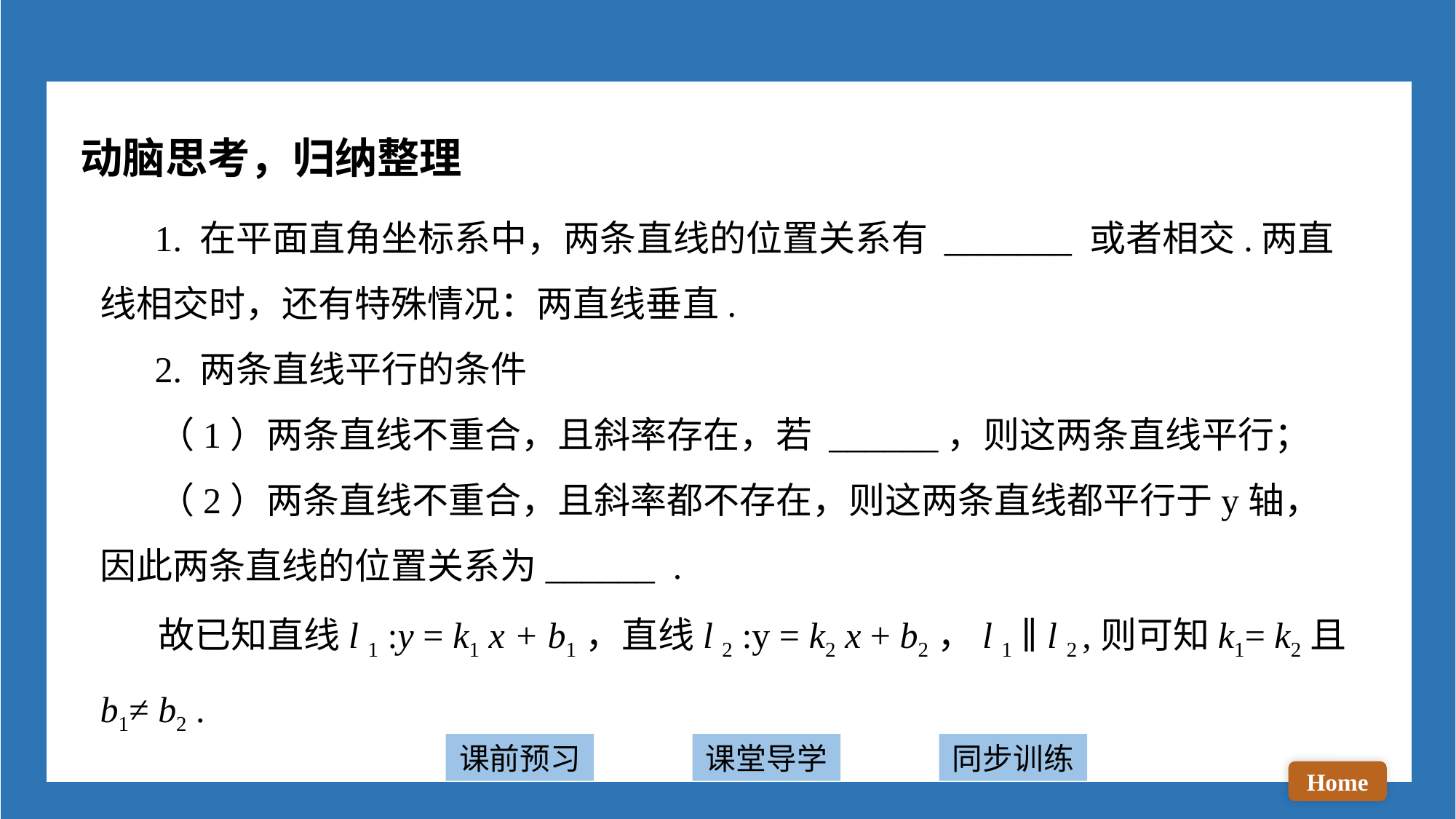

动脑思考，归纳整理
      1. 在平面直角坐标系中，两条直线的位置关系有 _______ 或者相交.两直线相交时，还有特殊情况：两直线垂直.
      2. 两条直线平行的条件
      （1）两条直线不重合，且斜率存在，若 ______，则这两条直线平行；
      （2）两条直线不重合，且斜率都不存在，则这两条直线都平行于y轴，因此两条直线的位置关系为______  .
      故已知直线l 1 :y = k1 x + b1，直线l 2 :y = k2 x + b2，l 1 ∥ l 2 ,则可知k1= k2且b1≠ b2 .